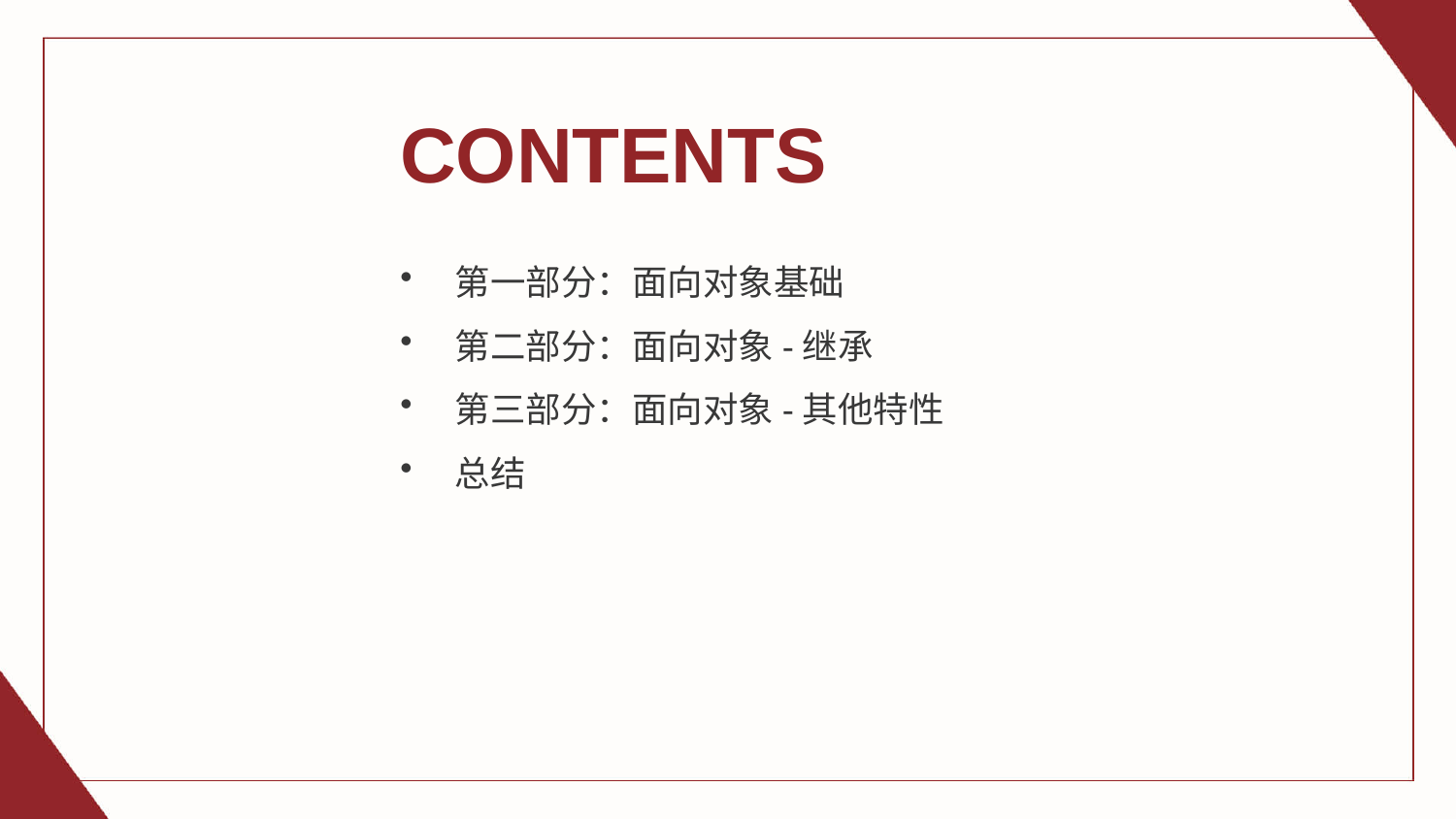

CONTENTS
第一部分：面向对象基础
第二部分：面向对象-继承
第三部分：面向对象-其他特性
总结